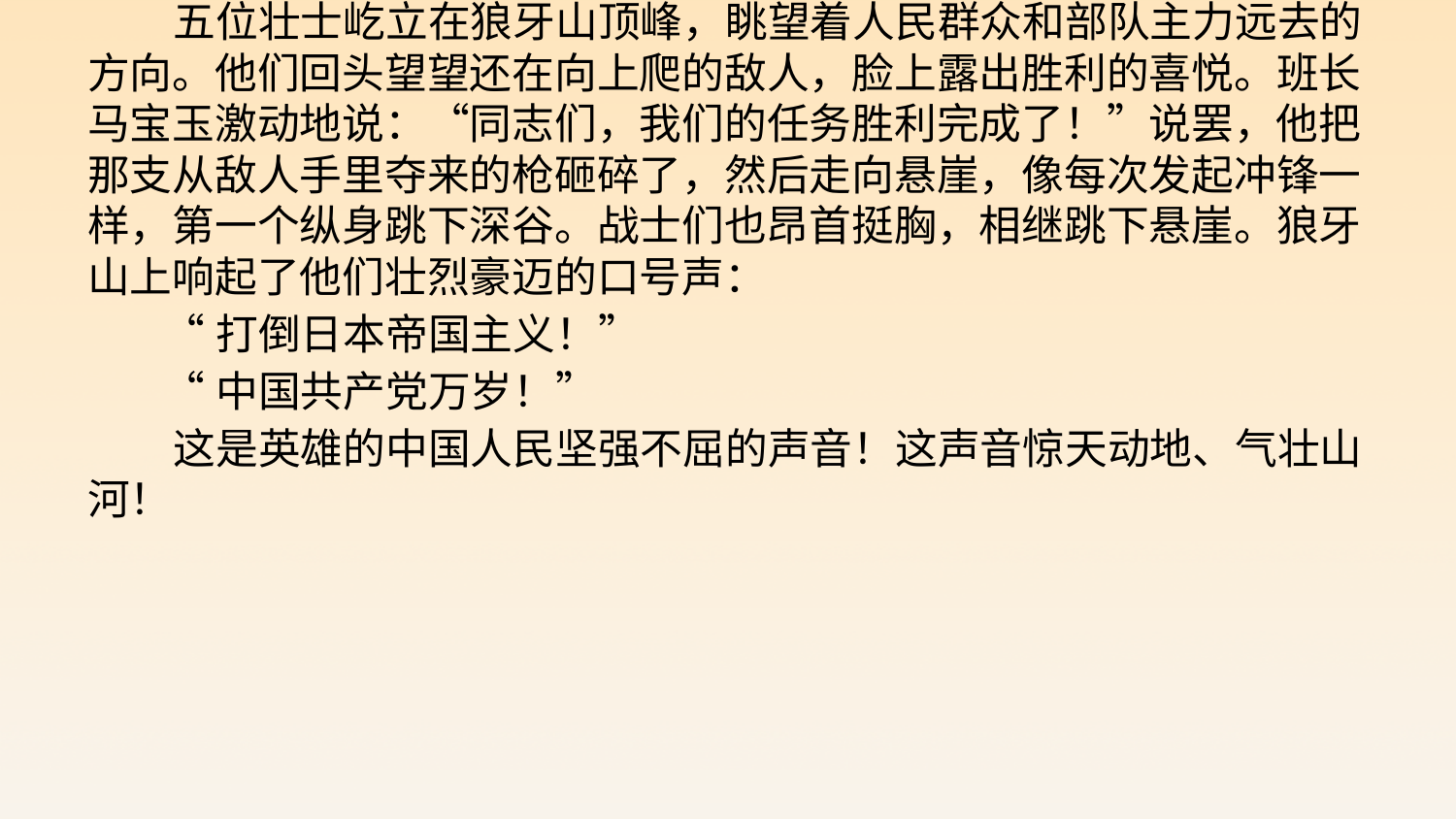

句段3：
        五位壮士屹立在狼牙山顶峰，眺望着人民群众和部队主力远去的方向。他们回头望望还在向上爬的敌人，脸上露出胜利的喜悦。班长马宝玉激动地说：“同志们，我们的任务胜利完成了！”说罢，他把那支从敌人手里夺来的枪砸碎了，然后走向悬崖，像每次发起冲锋一样，第一个纵身跳下深谷。战士们也昂首挺胸，相继跳下悬崖。狼牙山上响起了他们壮烈豪迈的口号声：
        “打倒日本帝国主义！”
        “中国共产党万岁！”
        这是英雄的中国人民坚强不屈的声音！这声音惊天动地、气壮山河！